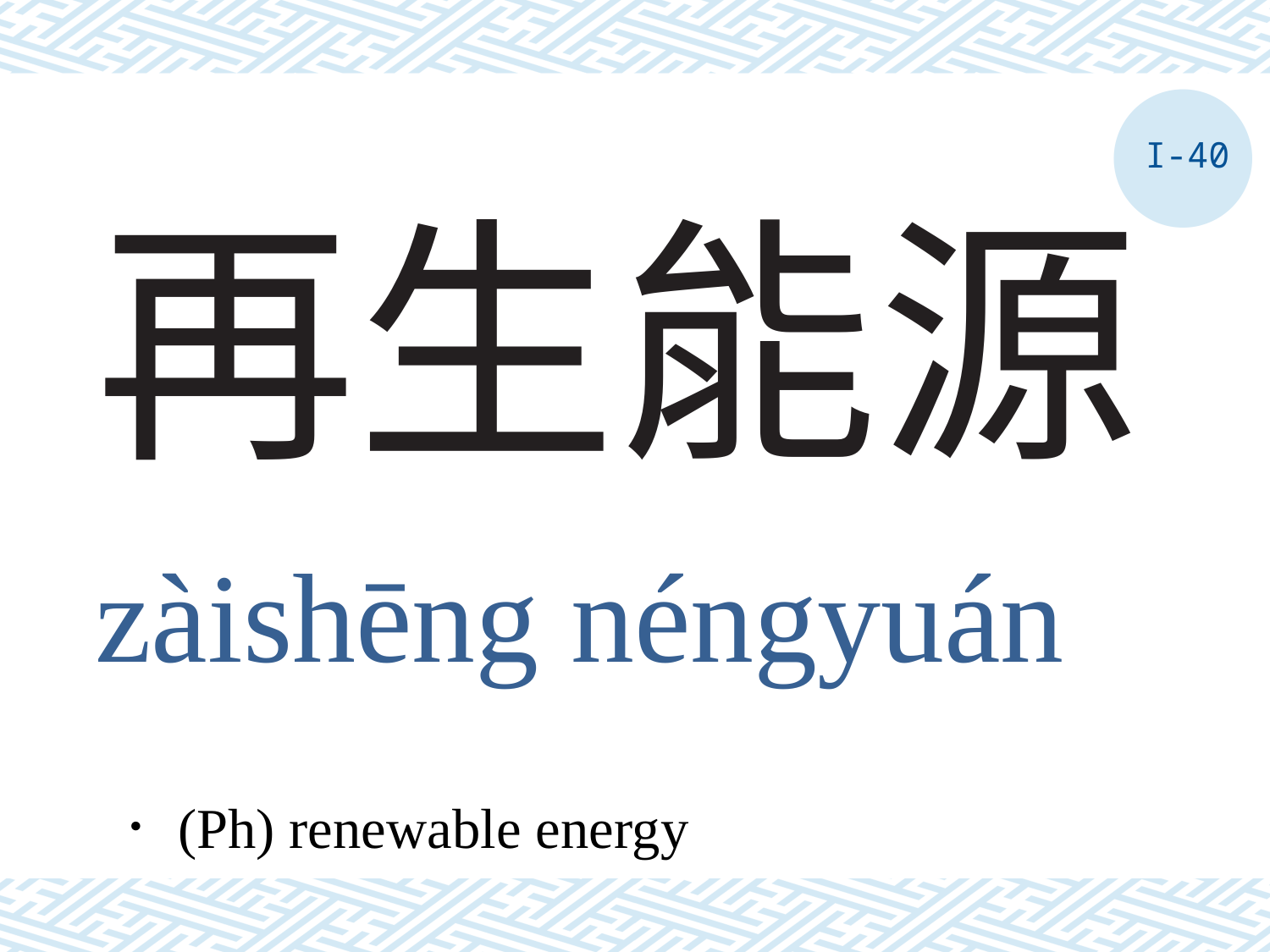

I-40

# 再生能源
zàishēng néngyuán
．(Ph) renewable energy